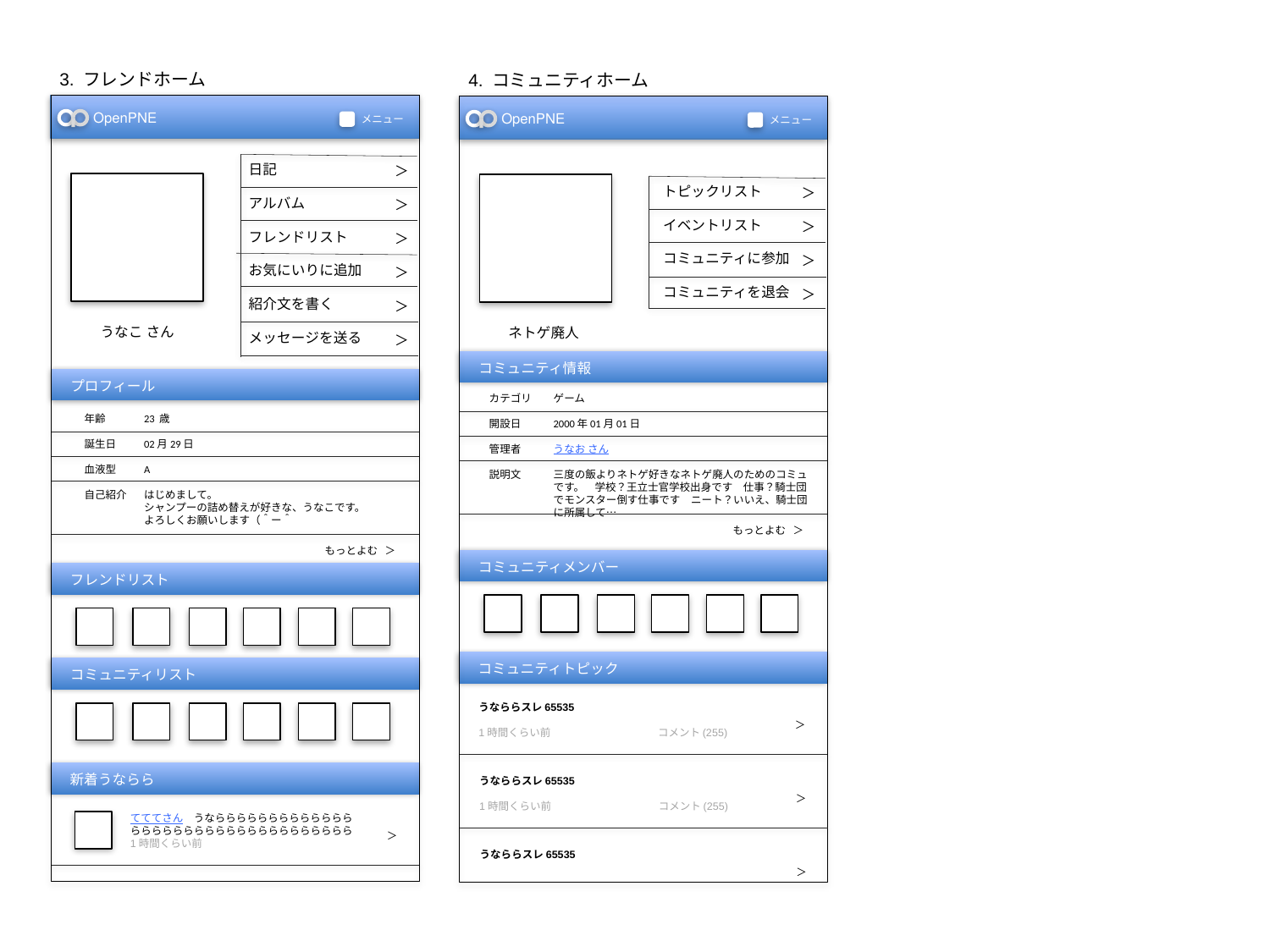

3. フレンドホーム
4. コミュニティホーム

OpenPNE
OpenPNE
メニュー
メニュー

日記

アルバム

フレンドリスト

お気にいりに追加

紹介文を書く

メッセージを送る
＞

＞

＞

＞

＞

＞

トピックリスト

イベントリスト

コミュニティに参加

コミュニティを退会
＞

＞

＞

＞
新着うならら
新着うならら
うなこ さん
ネトゲ廃人

コミュニティ情報

プロフィール
カテゴリ

開設日

管理者

説明文
ゲーム

2000年01月01日

うなお さん

三度の飯よりネトゲ好きなネトゲ廃人のためのコミュです。　学校？王立士官学校出身です　仕事？騎士団でモンスター倒す仕事です　ニート？いいえ、騎士団に所属して…

年齢

誕生日

血液型

自己紹介
23 歳

02月29日

A

はじめまして。
シャンプーの詰め替えが好きな、うなこです。
よろしくお願いします（＾ー＾
＞
もっとよむ
＞
もっとよむ

コミュニティメンバー

フレンドリスト

コミュニティトピック

コミュニティリスト
うなららスレ65535

1時間くらい前                                              コメント(255)
＞

新着うならら
うなららスレ65535

1時間くらい前                                              コメント(255)
＞
てててさん　うならららららららららららららららららららららららららららららららららら
1時間くらい前

＞
うなららスレ65535

＞